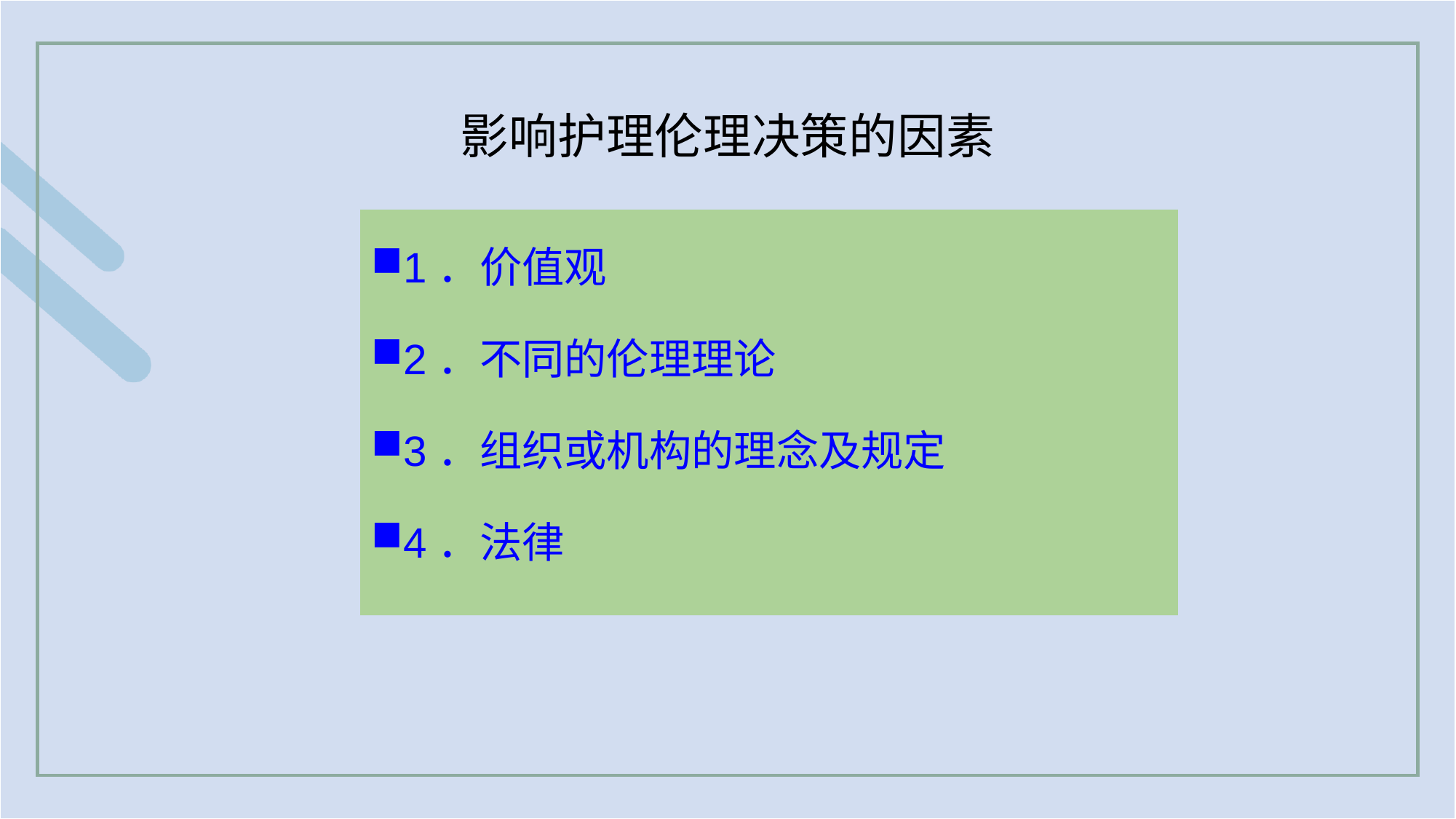

影响护理伦理决策的因素
1．价值观
2．不同的伦理理论
3．组织或机构的理念及规定
4．法律